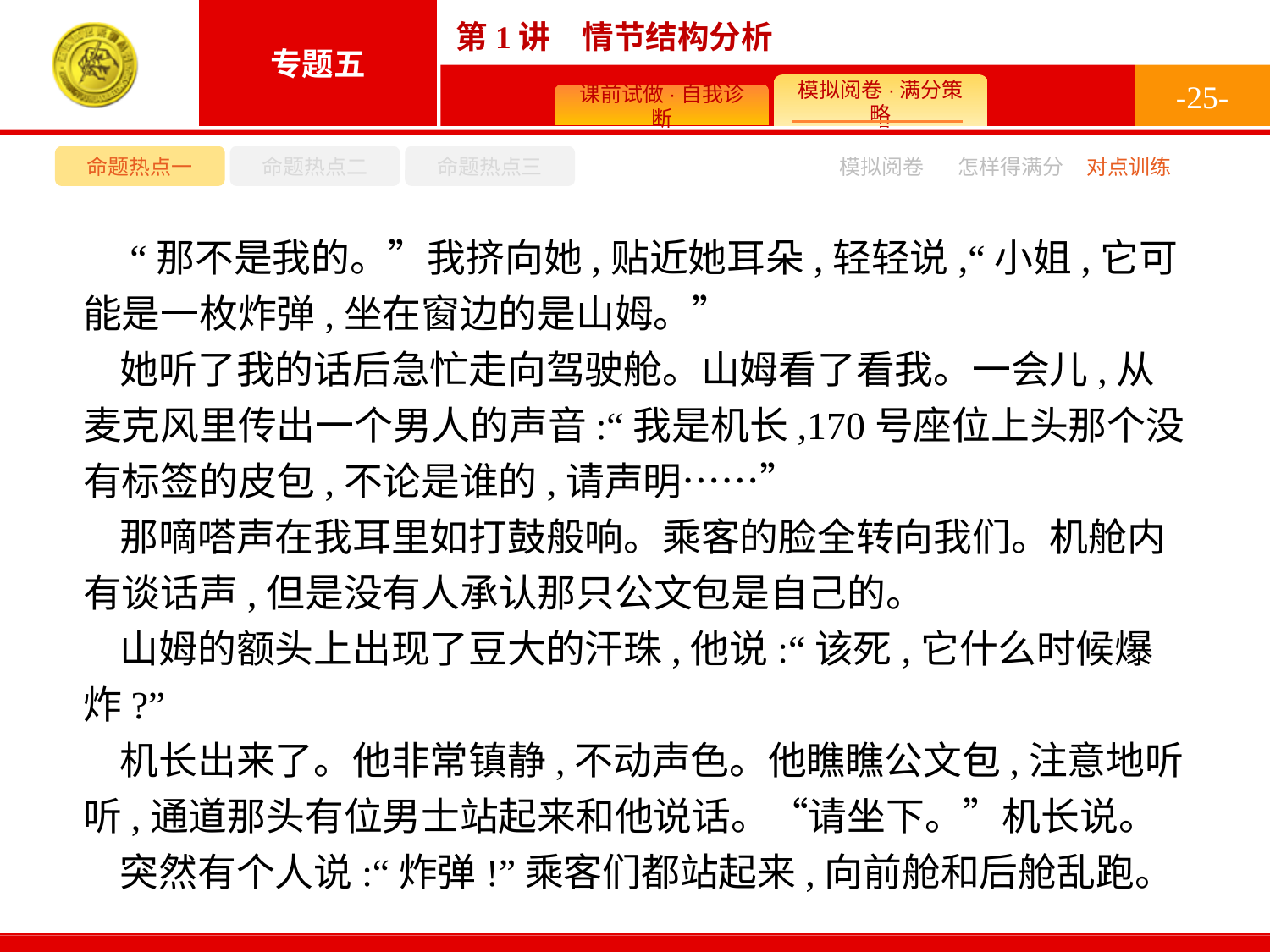

-25-
命题热点一
命题热点二
命题热点三
模拟阅卷
怎样得满分
对点训练
 “那不是我的。”我挤向她,贴近她耳朵,轻轻说,“小姐,它可能是一枚炸弹,坐在窗边的是山姆。”
她听了我的话后急忙走向驾驶舱。山姆看了看我。一会儿,从麦克风里传出一个男人的声音:“我是机长,170号座位上头那个没有标签的皮包,不论是谁的,请声明……”
那嘀嗒声在我耳里如打鼓般响。乘客的脸全转向我们。机舱内有谈话声,但是没有人承认那只公文包是自己的。
山姆的额头上出现了豆大的汗珠,他说:“该死,它什么时候爆炸?”
机长出来了。他非常镇静,不动声色。他瞧瞧公文包,注意地听听,通道那头有位男士站起来和他说话。“请坐下。”机长说。
突然有个人说:“炸弹!”乘客们都站起来,向前舱和后舱乱跑。